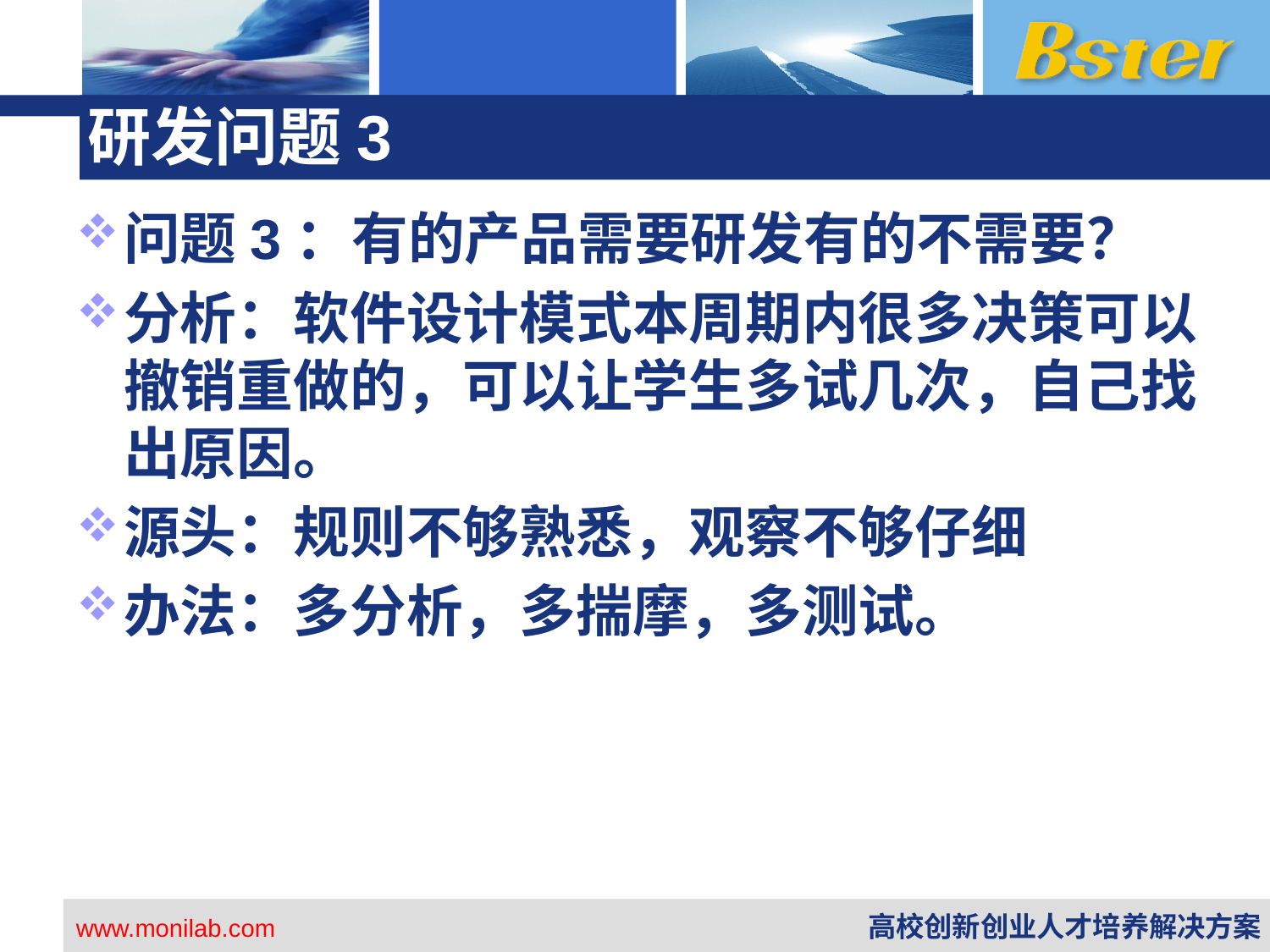

# 研发问题3
问题3：有的产品需要研发有的不需要？
分析：软件设计模式本周期内很多决策可以撤销重做的，可以让学生多试几次，自己找出原因。
源头：规则不够熟悉，观察不够仔细
办法：多分析，多揣摩，多测试。